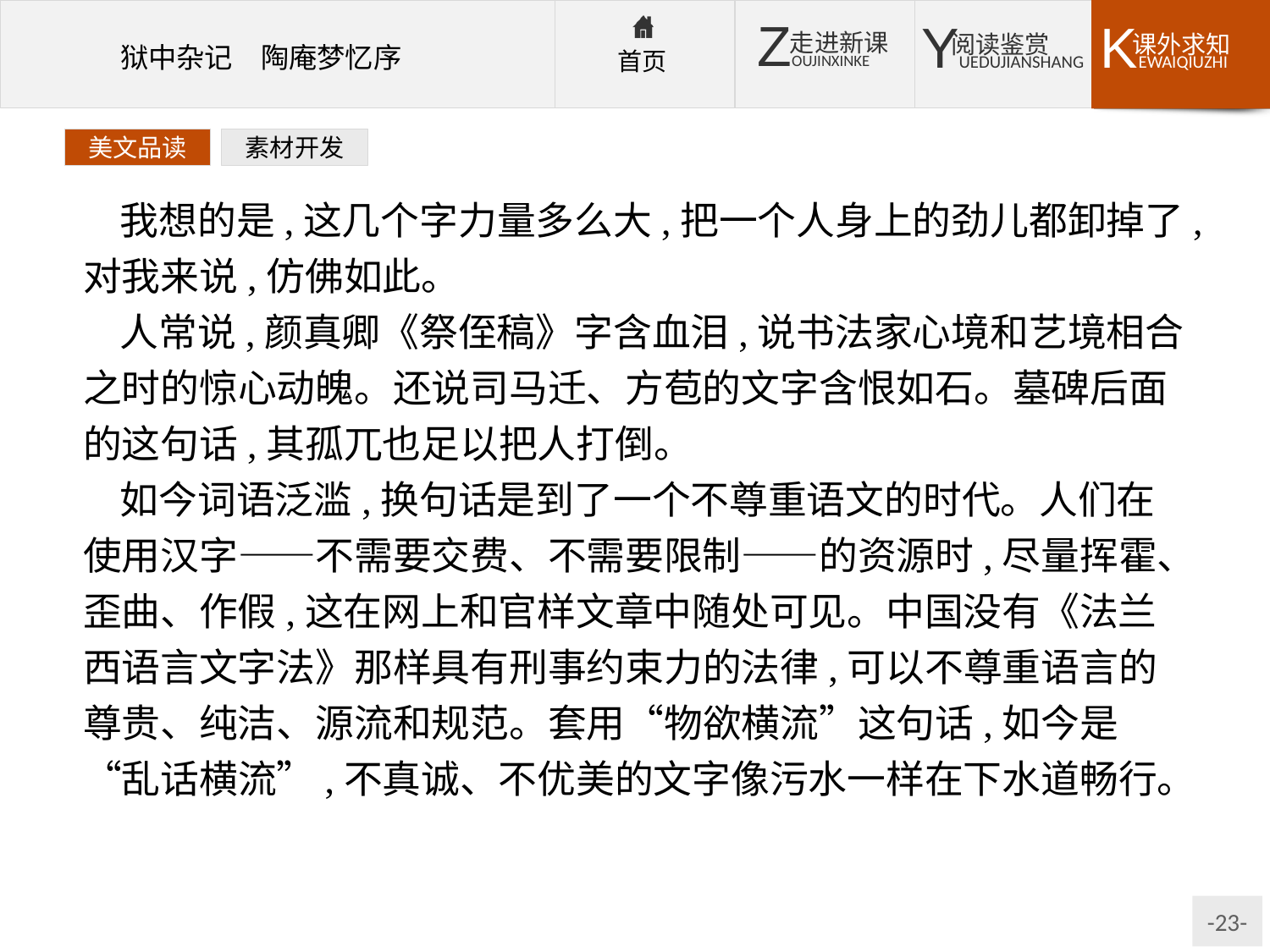

美文品读
素材开发
我想的是,这几个字力量多么大,把一个人身上的劲儿都卸掉了,对我来说,仿佛如此。
人常说,颜真卿《祭侄稿》字含血泪,说书法家心境和艺境相合之时的惊心动魄。还说司马迁、方苞的文字含恨如石。墓碑后面的这句话,其孤兀也足以把人打倒。
如今词语泛滥,换句话是到了一个不尊重语文的时代。人们在使用汉字——不需要交费、不需要限制——的资源时,尽量挥霍、歪曲、作假,这在网上和官样文章中随处可见。中国没有《法兰西语言文字法》那样具有刑事约束力的法律,可以不尊重语言的尊贵、纯洁、源流和规范。套用“物欲横流”这句话,如今是“乱话横流”,不真诚、不优美的文字像污水一样在下水道畅行。